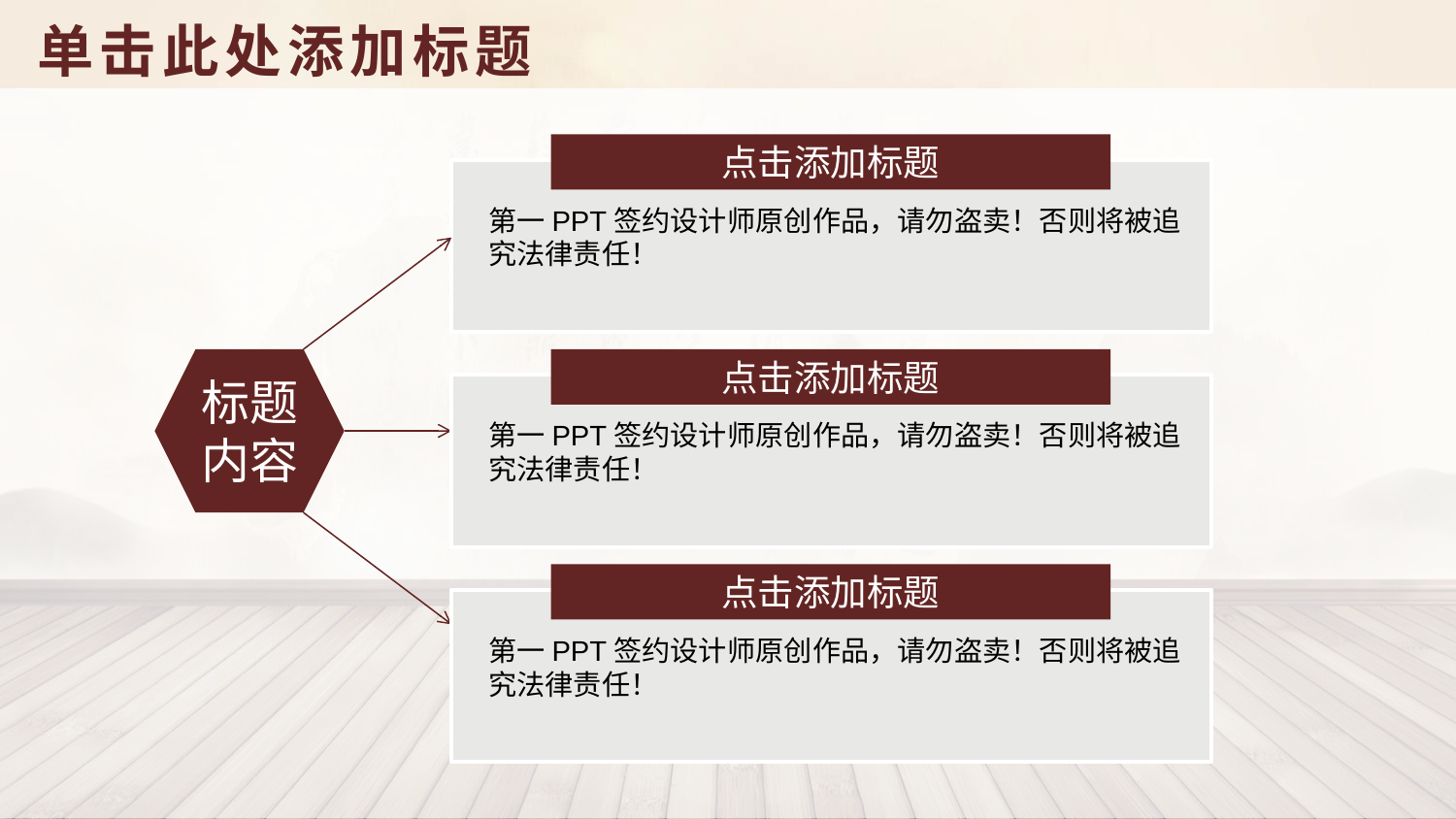

单击此处添加标题
点击添加标题

第一PPT签约设计师原创作品，请勿盗卖！否则将被追究法律责任！
点击添加标题
标题内容

第一PPT签约设计师原创作品，请勿盗卖！否则将被追究法律责任！
点击添加标题

第一PPT签约设计师原创作品，请勿盗卖！否则将被追究法律责任！